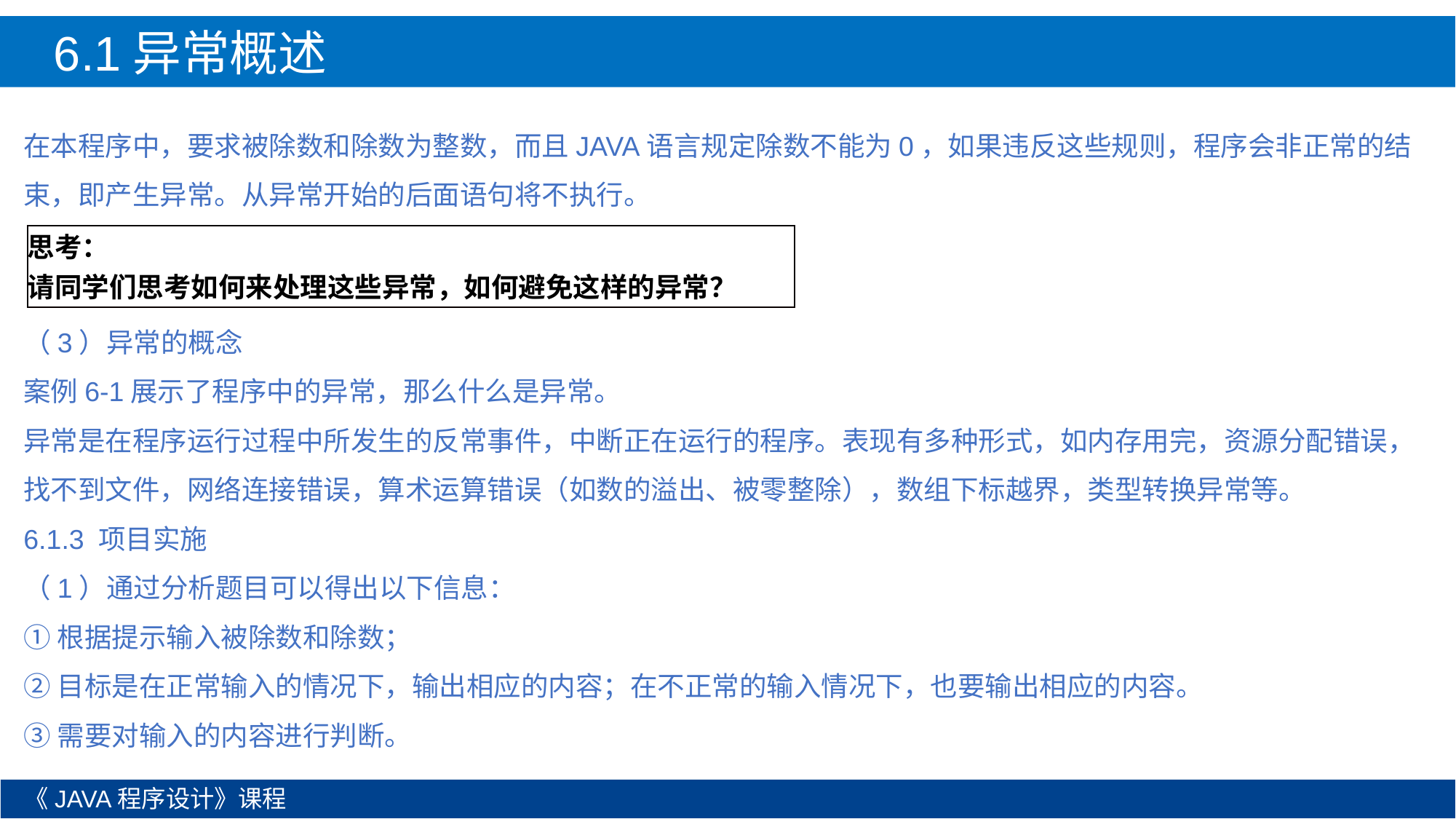

6.1异常概述
在本程序中，要求被除数和除数为整数，而且JAVA语言规定除数不能为0，如果违反这些规则，程序会非正常的结束，即产生异常。从异常开始的后面语句将不执行。

（3）异常的概念
案例6-1展示了程序中的异常，那么什么是异常。
异常是在程序运行过程中所发生的反常事件，中断正在运行的程序。表现有多种形式，如内存用完，资源分配错误，找不到文件，网络连接错误，算术运算错误（如数的溢出、被零整除），数组下标越界，类型转换异常等。
6.1.3 项目实施
（1）通过分析题目可以得出以下信息：
①根据提示输入被除数和除数；
②目标是在正常输入的情况下，输出相应的内容；在不正常的输入情况下，也要输出相应的内容。
③需要对输入的内容进行判断。
| 思考： 请同学们思考如何来处理这些异常，如何避免这样的异常？ |
| --- |
《JAVA程序设计》课程